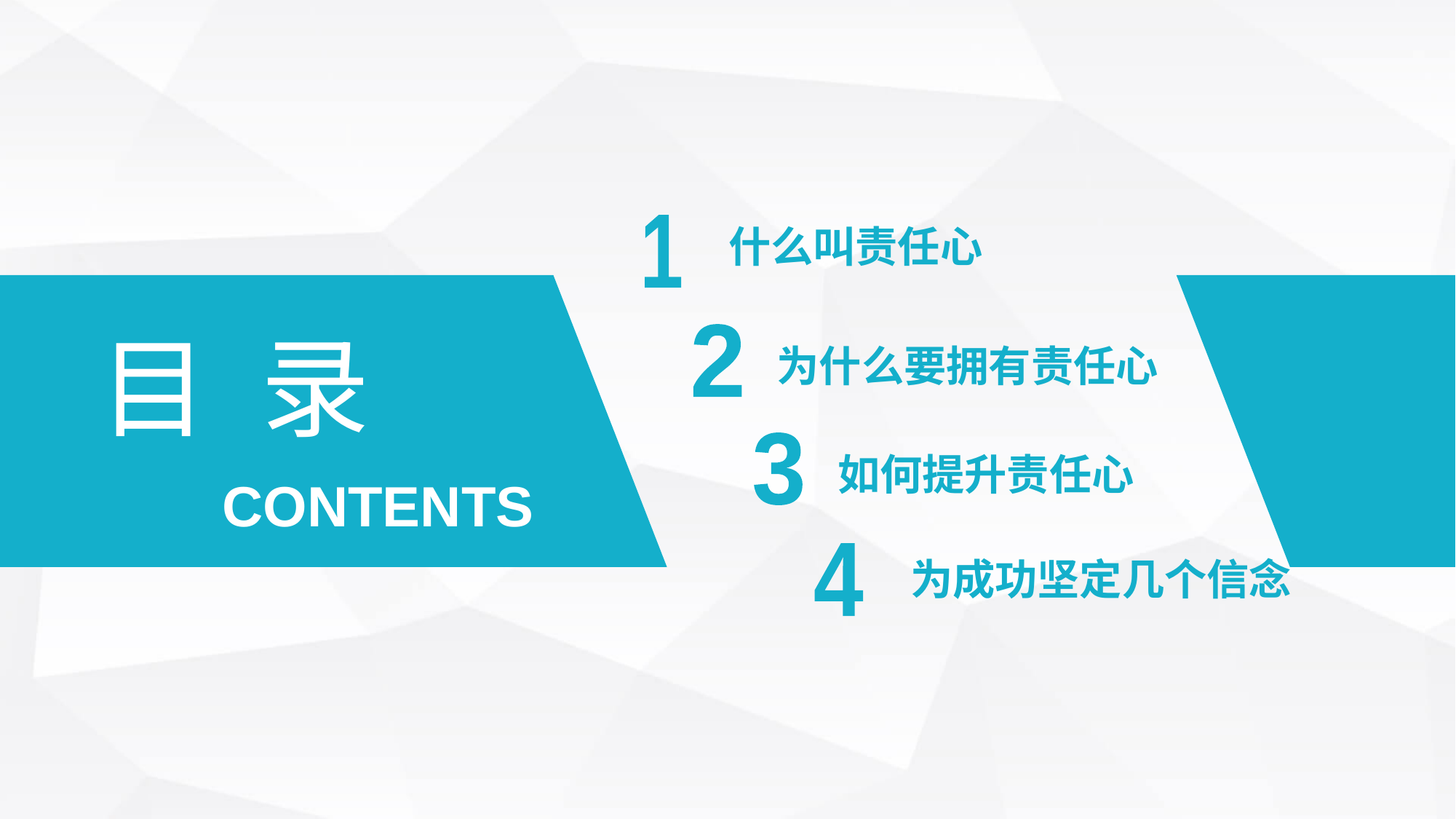

什么叫责任心
1

目 录
为什么要拥有责任心
2
如何提升责任心
3
   CONTENTS
为成功坚定几个信念
4